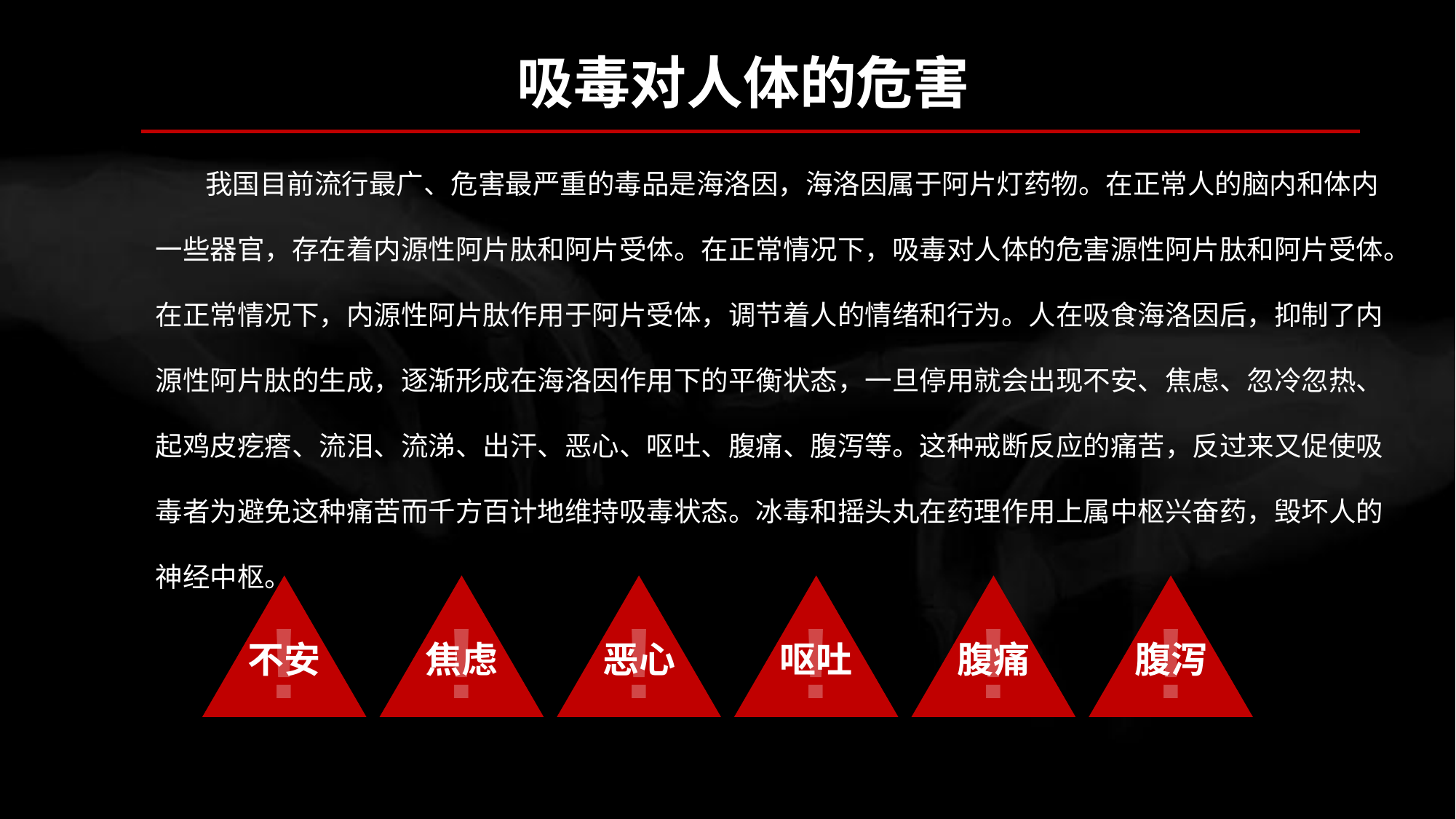

吸毒对人体的危害
       我国目前流行最广、危害最严重的毒品是海洛因，海洛因属于阿片灯药物。在正常人的脑内和体内一些器官，存在着内源性阿片肽和阿片受体。在正常情况下，吸毒对人体的危害源性阿片肽和阿片受体。在正常情况下，内源性阿片肽作用于阿片受体，调节着人的情绪和行为。人在吸食海洛因后，抑制了内源性阿片肽的生成，逐渐形成在海洛因作用下的平衡状态，一旦停用就会出现不安、焦虑、忽冷忽热、起鸡皮疙瘩、流泪、流涕、出汗、恶心、呕吐、腹痛、腹泻等。这种戒断反应的痛苦，反过来又促使吸毒者为避免这种痛苦而千方百计地维持吸毒状态。冰毒和摇头丸在药理作用上属中枢兴奋药，毁坏人的神经中枢。

!
不安

!
焦虑

!
恶心

!
呕吐

!
腹痛

!
腹泻